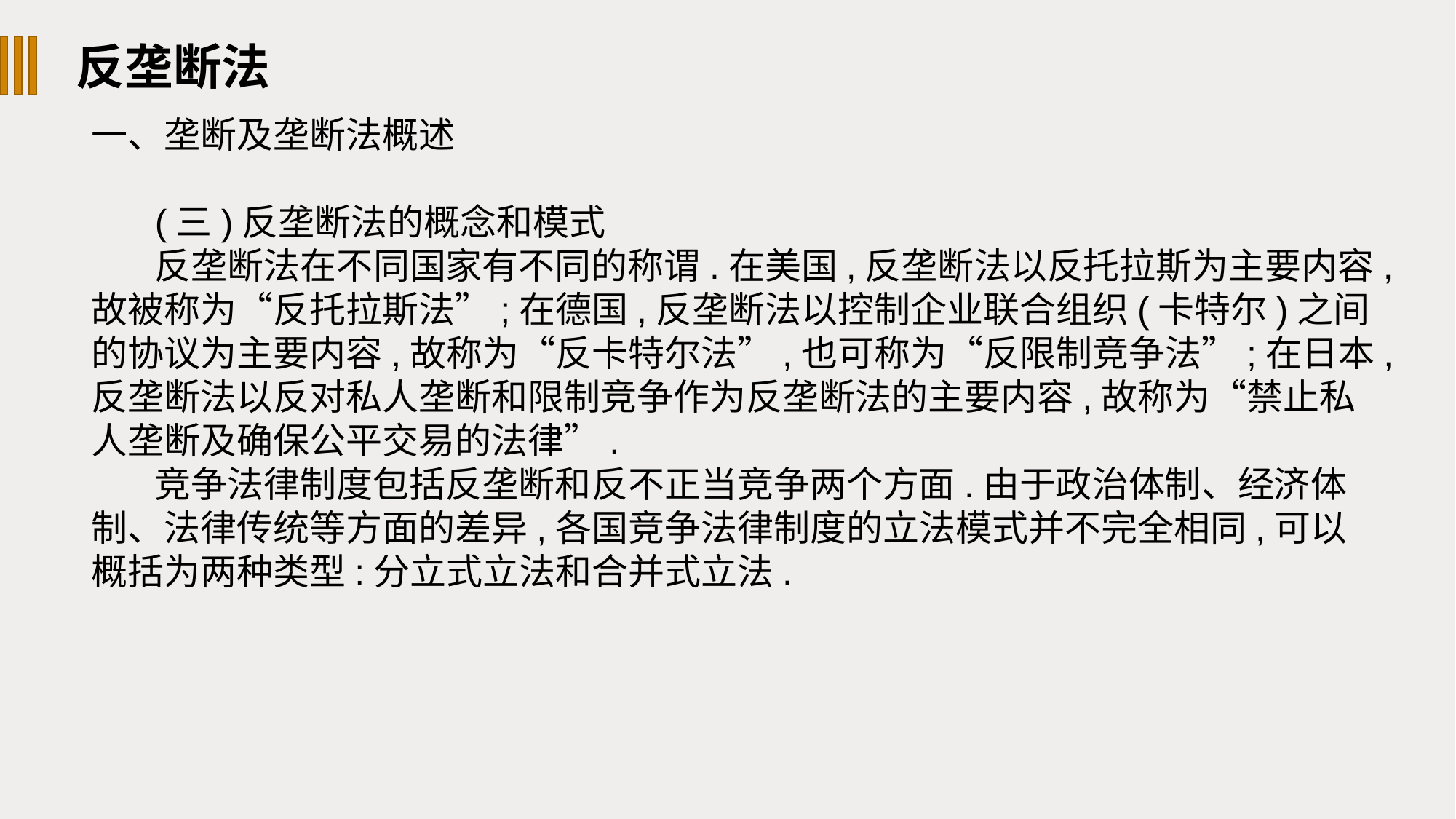

反垄断法

一、垄断及垄断法概述

(三)反垄断法的概念和模式
反垄断法在不同国家有不同的称谓.在美国,反垄断法以反托拉斯为主要内容,故被称为“反托拉斯法”;在德国,反垄断法以控制企业联合组织(卡特尔)之间的协议为主要内容,故称为“反卡特尔法”,也可称为“反限制竞争法”;在日本,反垄断法以反对私人垄断和限制竞争作为反垄断法的主要内容,故称为“禁止私人垄断及确保公平交易的法律”.
竞争法律制度包括反垄断和反不正当竞争两个方面.由于政治体制、经济体制、法律传统等方面的差异,各国竞争法律制度的立法模式并不完全相同,可以概括为两种类型:分立式立法和合并式立法.